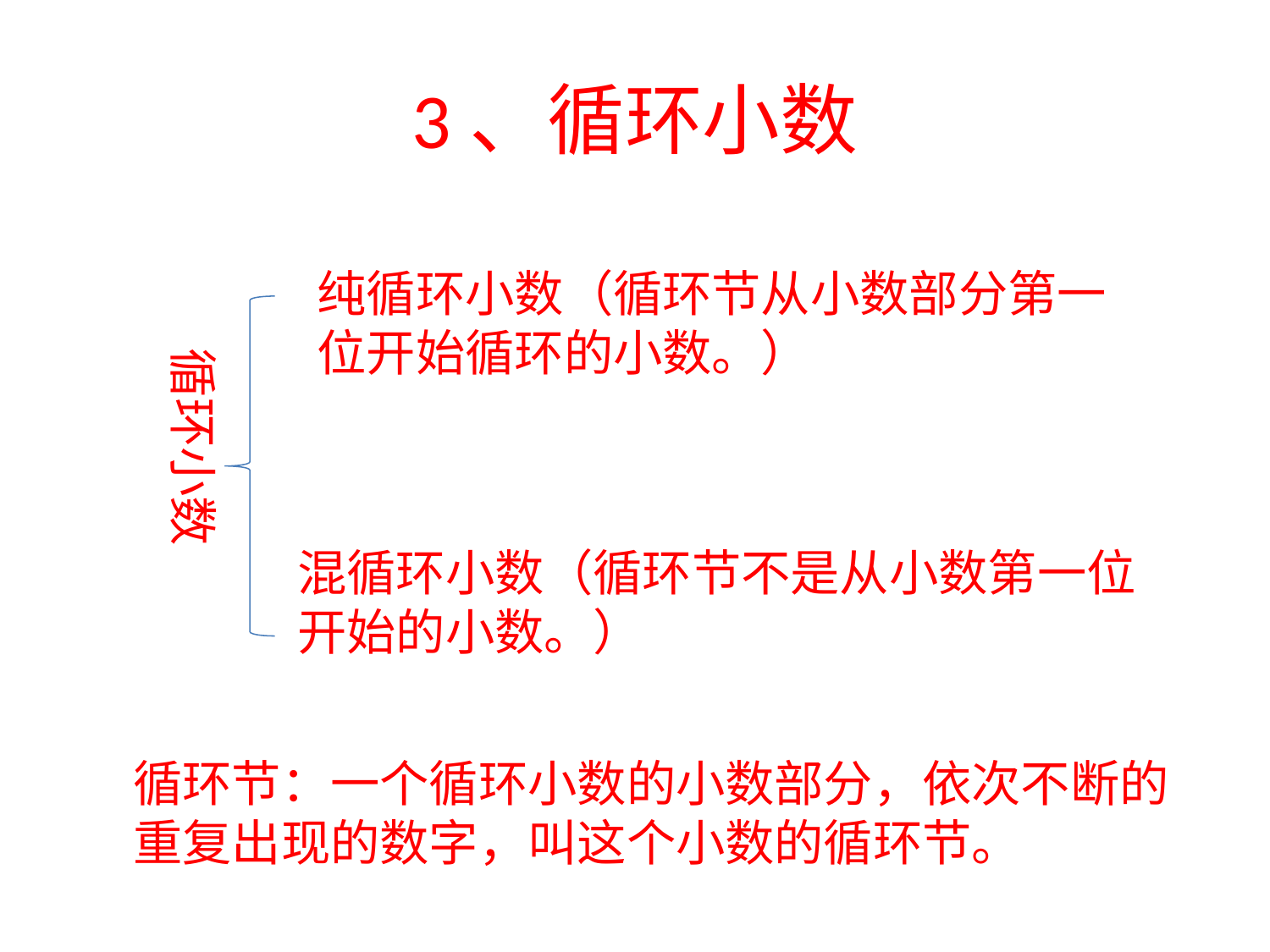

# 3、循环小数

纯循环小数（循环节从小数部分第一位开始循环的小数。）

循环小数
混循环小数（循环节不是从小数第一位开始的小数。）
循环节：一个循环小数的小数部分，依次不断的
重复出现的数字，叫这个小数的循环节。